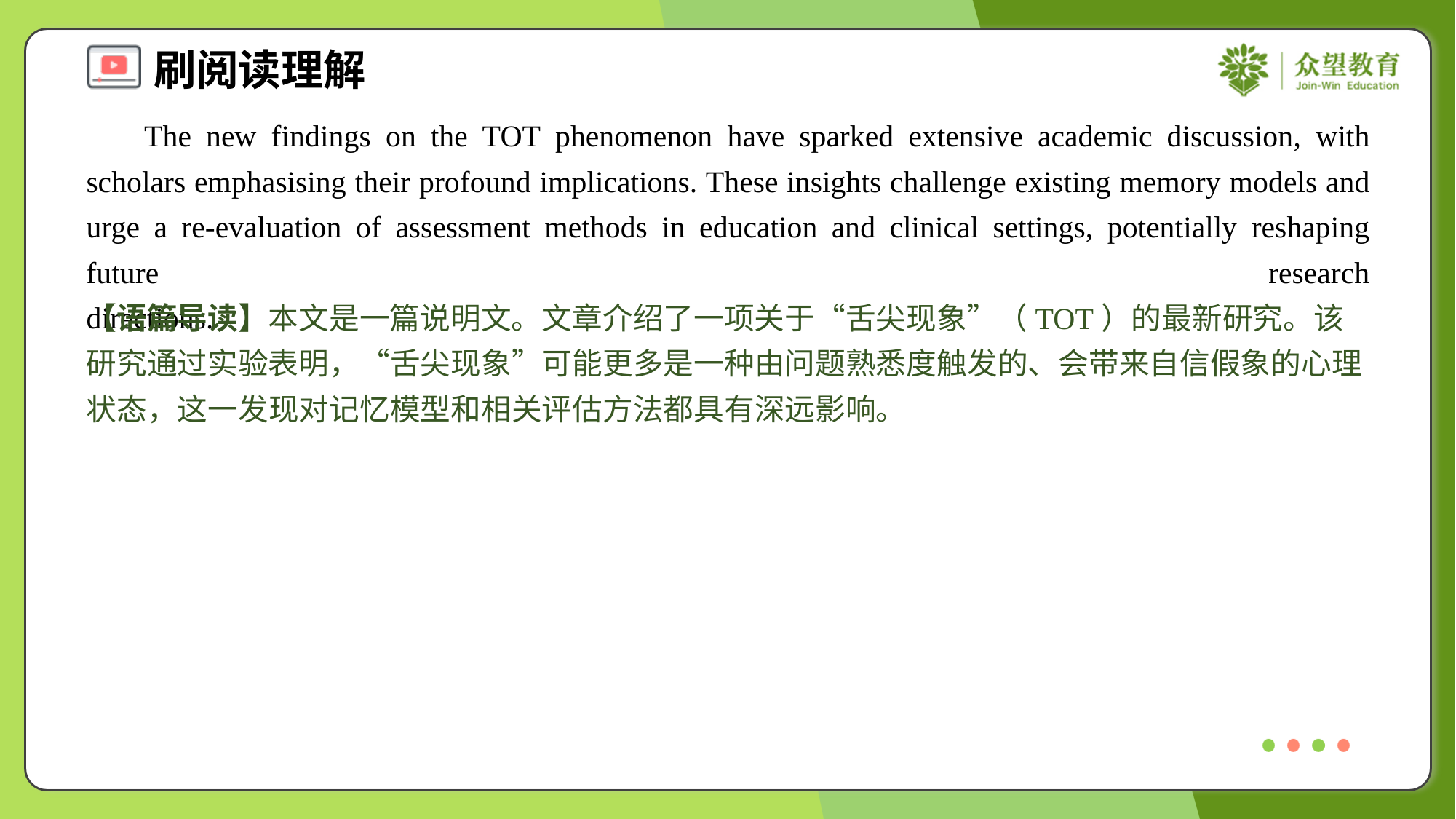

The new findings on the TOT phenomenon have sparked extensive academic discussion, with scholars emphasising their profound implications. These insights challenge existing memory models and urge a re-evaluation of assessment methods in education and clinical settings, potentially reshaping future research directions.#5
【语篇导读】本文是一篇说明文。文章介绍了一项关于“舌尖现象”（TOT）的最新研究。该研究通过实验表明，“舌尖现象”可能更多是一种由问题熟悉度触发的、会带来自信假象的心理状态，这一发现对记忆模型和相关评估方法都具有深远影响。